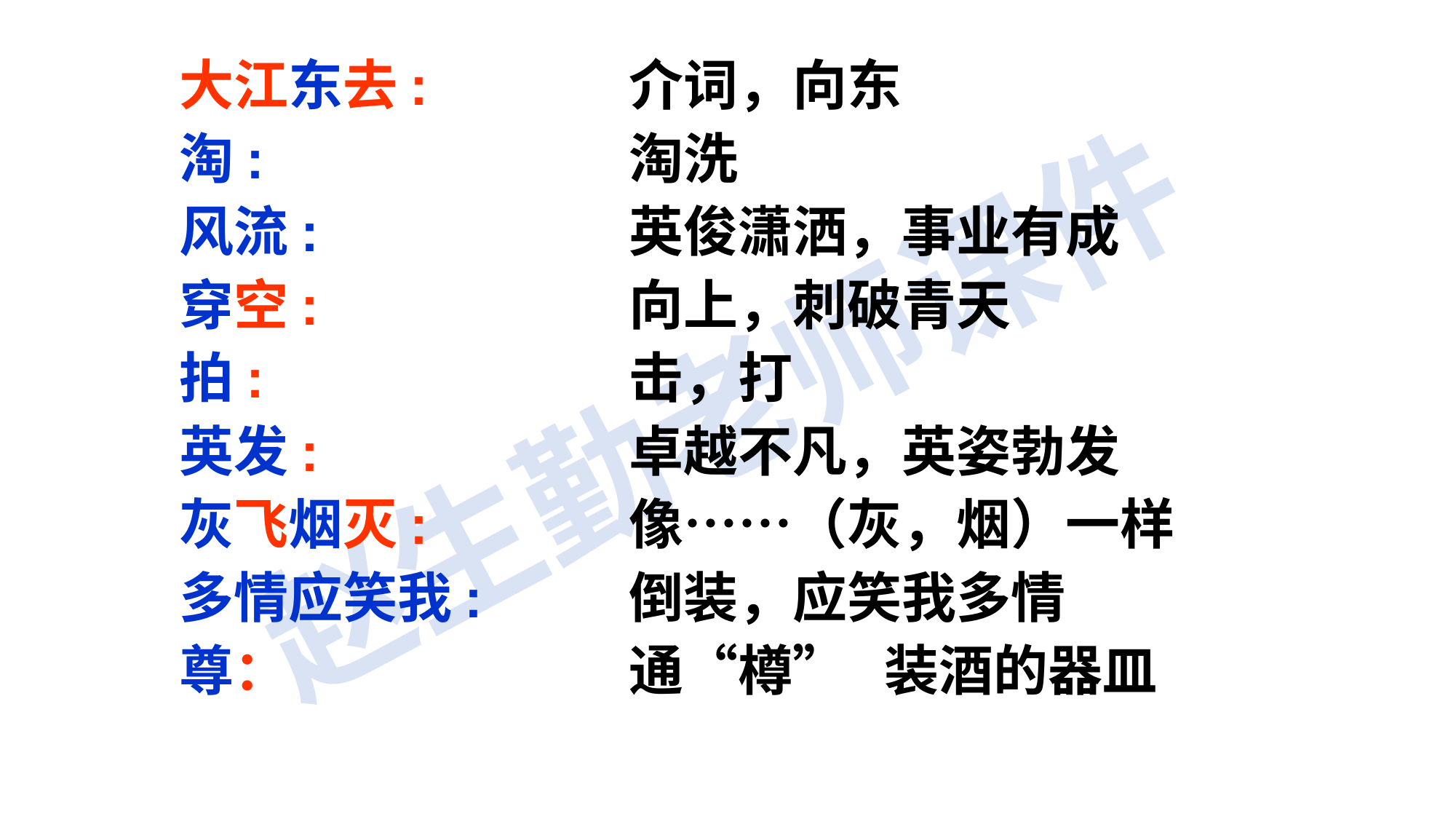

大江东去:
淘:
风流:
穿空:
拍:
英发:
灰飞烟灭:
多情应笑我:
尊：
介词，向东
淘洗
英俊潇洒，事业有成
向上，刺破青天
击，打
卓越不凡，英姿勃发
像……（灰，烟）一样
倒装，应笑我多情
通“樽”   装酒的器皿